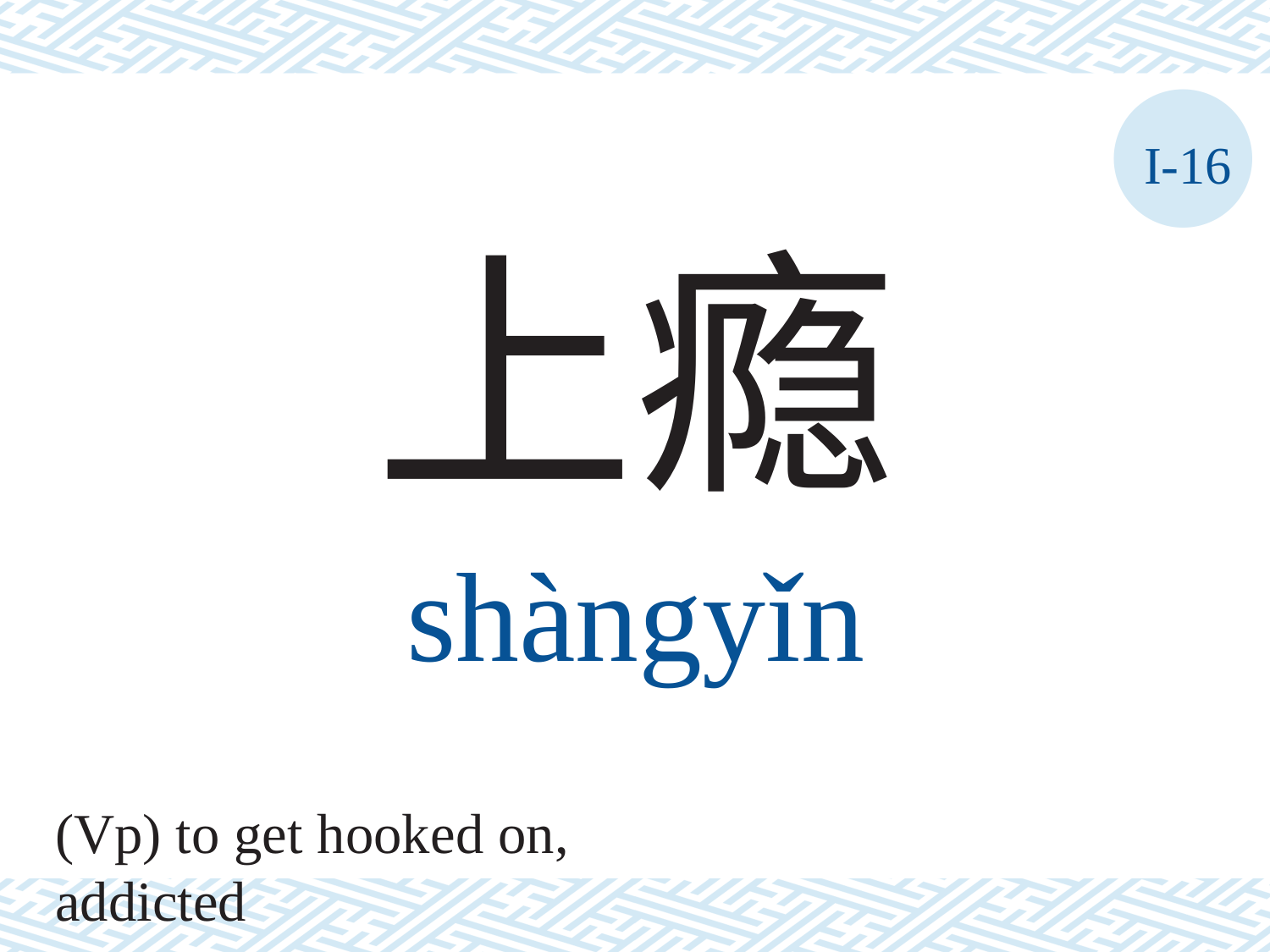

I-16
上瘾
shàngyǐn
(Vp) to get hooked on, addicted